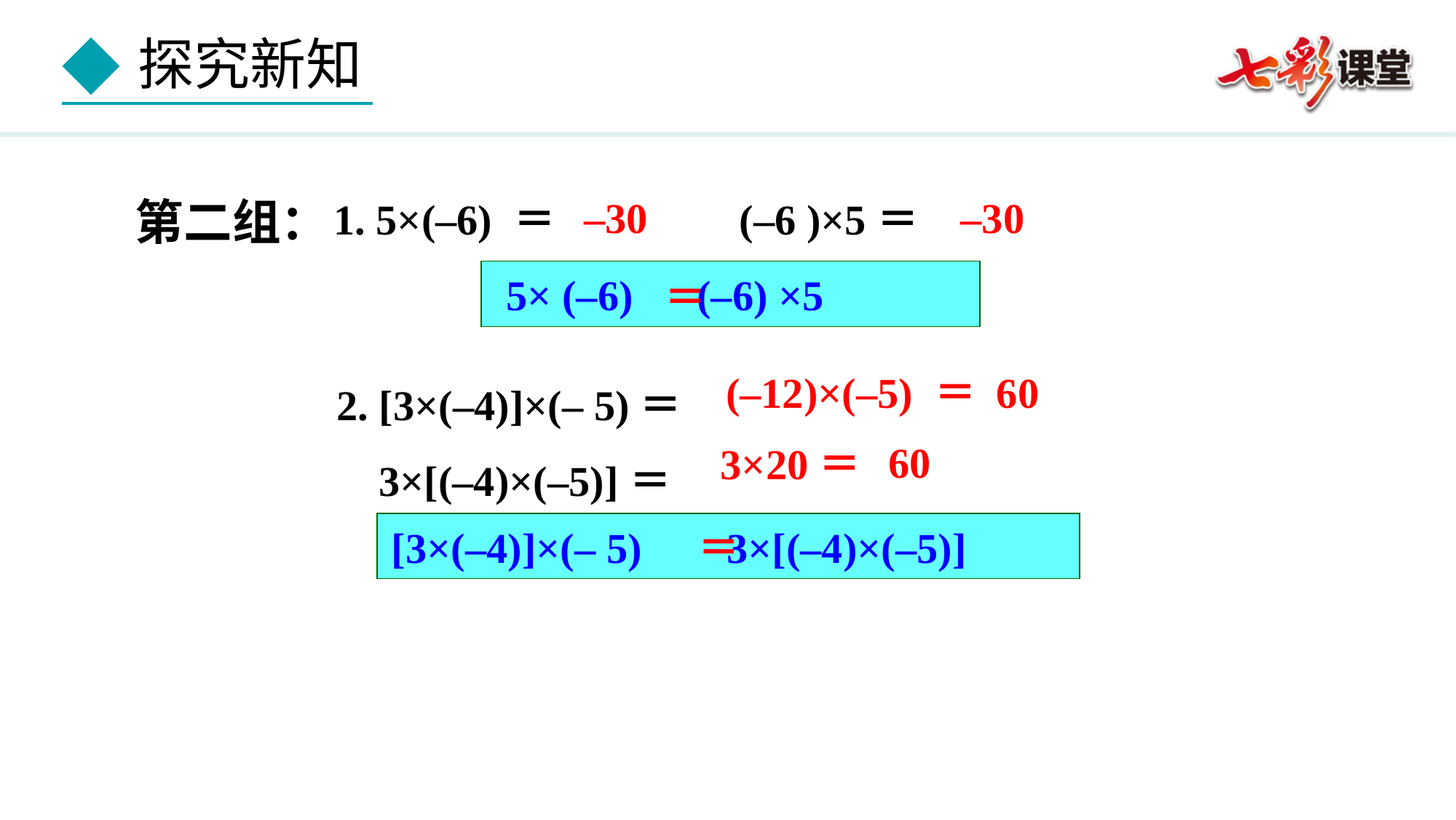

–30
第二组：
–30
1. 5×(–6) ＝                  (–6 )×5＝
 5× (–6)      (–6) ×5
＝
2. [3×(–4)]×(– 5)＝
    3×[(–4)×(–5)]＝
(–12)×(–5) ＝
60
60
3×20＝
[3×(–4)]×(– 5)        3×[(–4)×(–5)]
＝